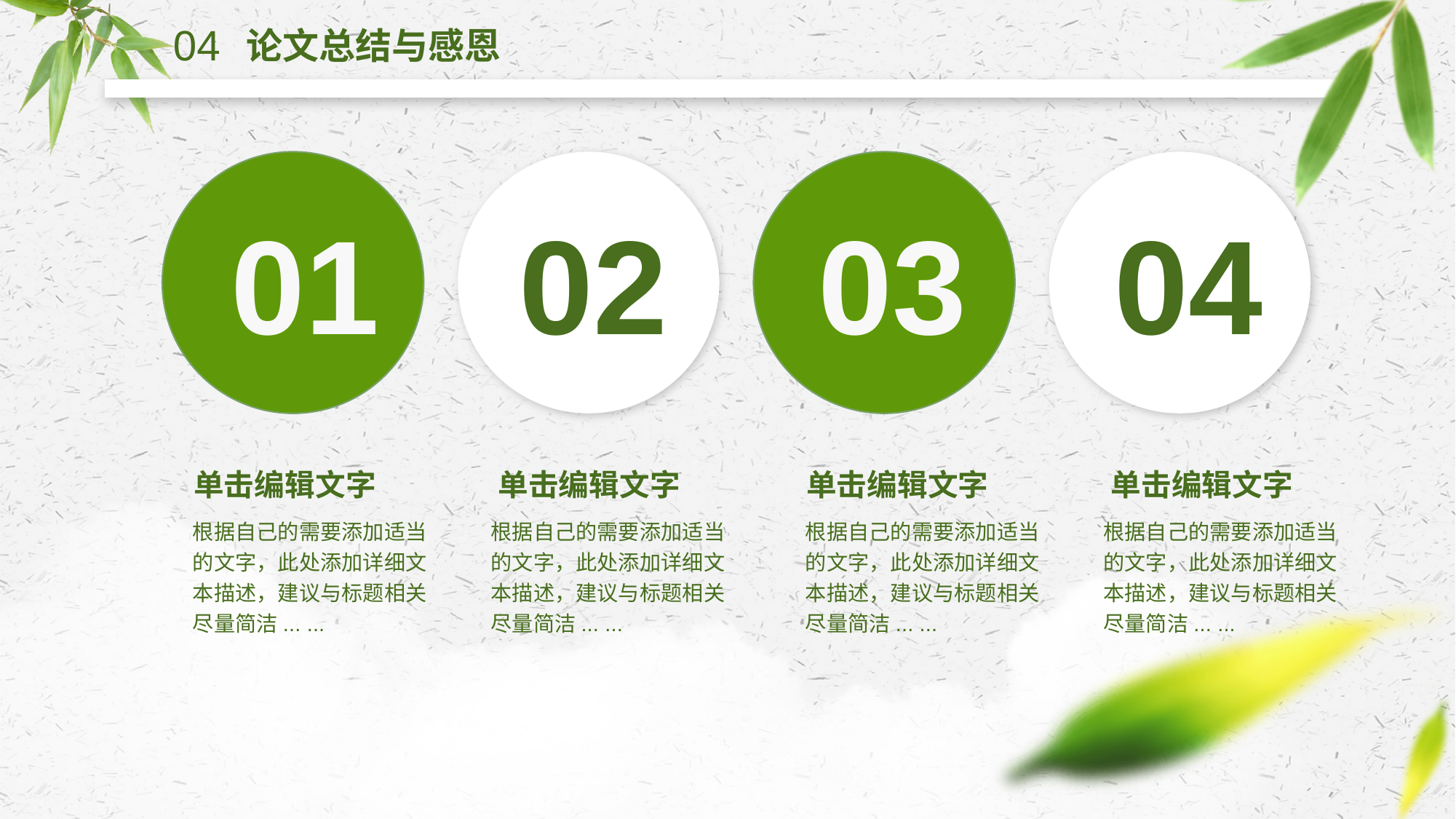

04
论文总结与感恩

01
02
03
04
单击编辑文字
单击编辑文字
单击编辑文字
单击编辑文字
根据自己的需要添加适当的文字，此处添加详细文本描述，建议与标题相关尽量简洁... ...
根据自己的需要添加适当的文字，此处添加详细文本描述，建议与标题相关尽量简洁... ...
根据自己的需要添加适当的文字，此处添加详细文本描述，建议与标题相关尽量简洁... ...
根据自己的需要添加适当的文字，此处添加详细文本描述，建议与标题相关尽量简洁... ...